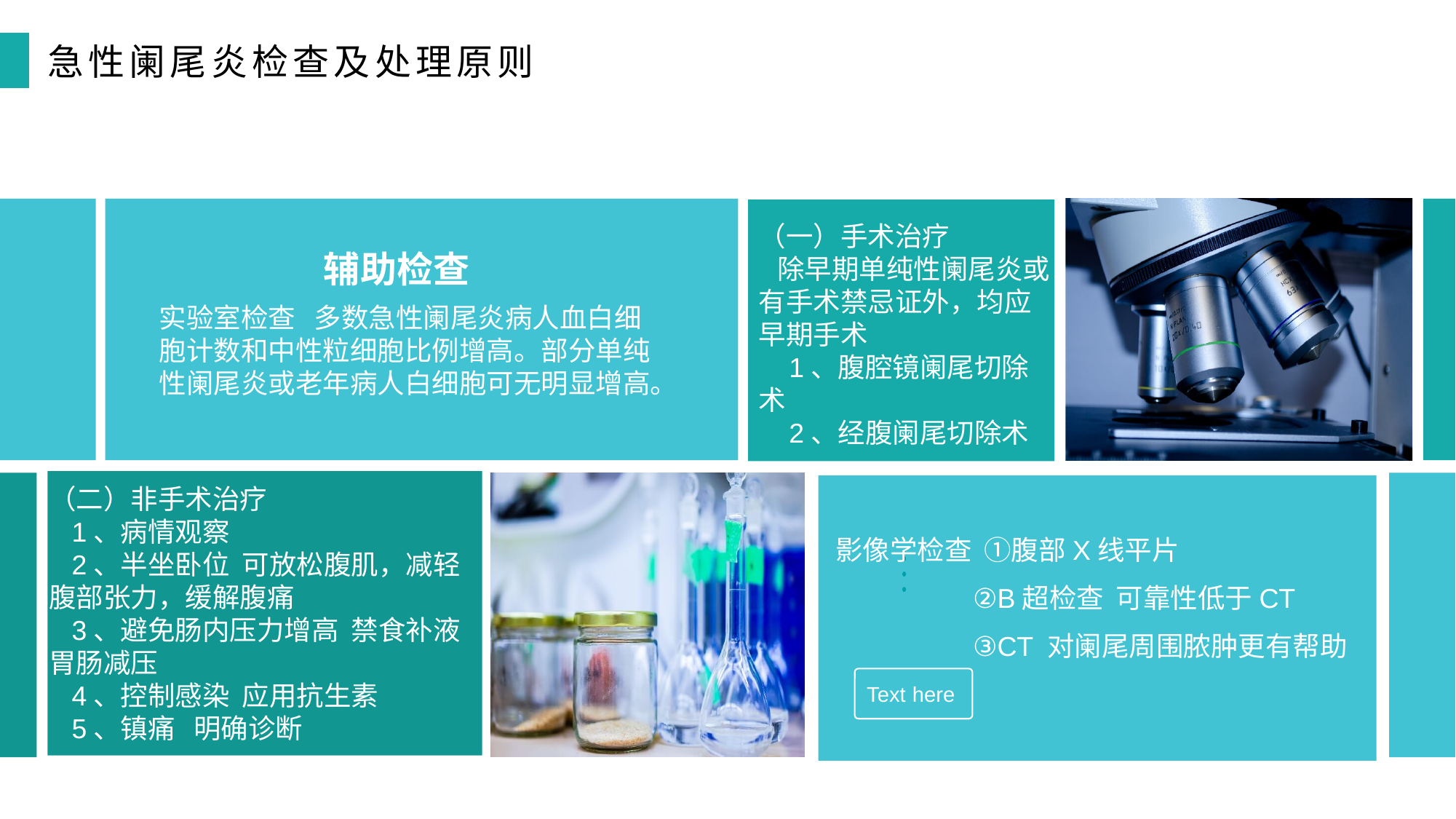

急性阑尾炎检查及处理原则

辅助检查
实验室检查   多数急性阑尾炎病人血白细胞计数和中性粒细胞比例增高。部分单纯性阑尾炎或老年病人白细胞可无明显增高。

（一）手术治疗
  除早期单纯性阑尾炎或有手术禁忌证外，均应早期手术
    1、腹腔镜阑尾切除术
    2、经腹阑尾切除术

（二）非手术治疗
   1、病情观察
   2、半坐卧位  可放松腹肌，减轻腹部张力，缓解腹痛
   3、避免肠内压力增高  禁食补液胃肠减压
   4、控制感染  应用抗生素
   5、镇痛   明确诊断

Text  here
影像学检查  ①腹部X线平片
                  ②B超检查  可靠性低于CT
                  ③CT 对阑尾周围脓肿更有帮助